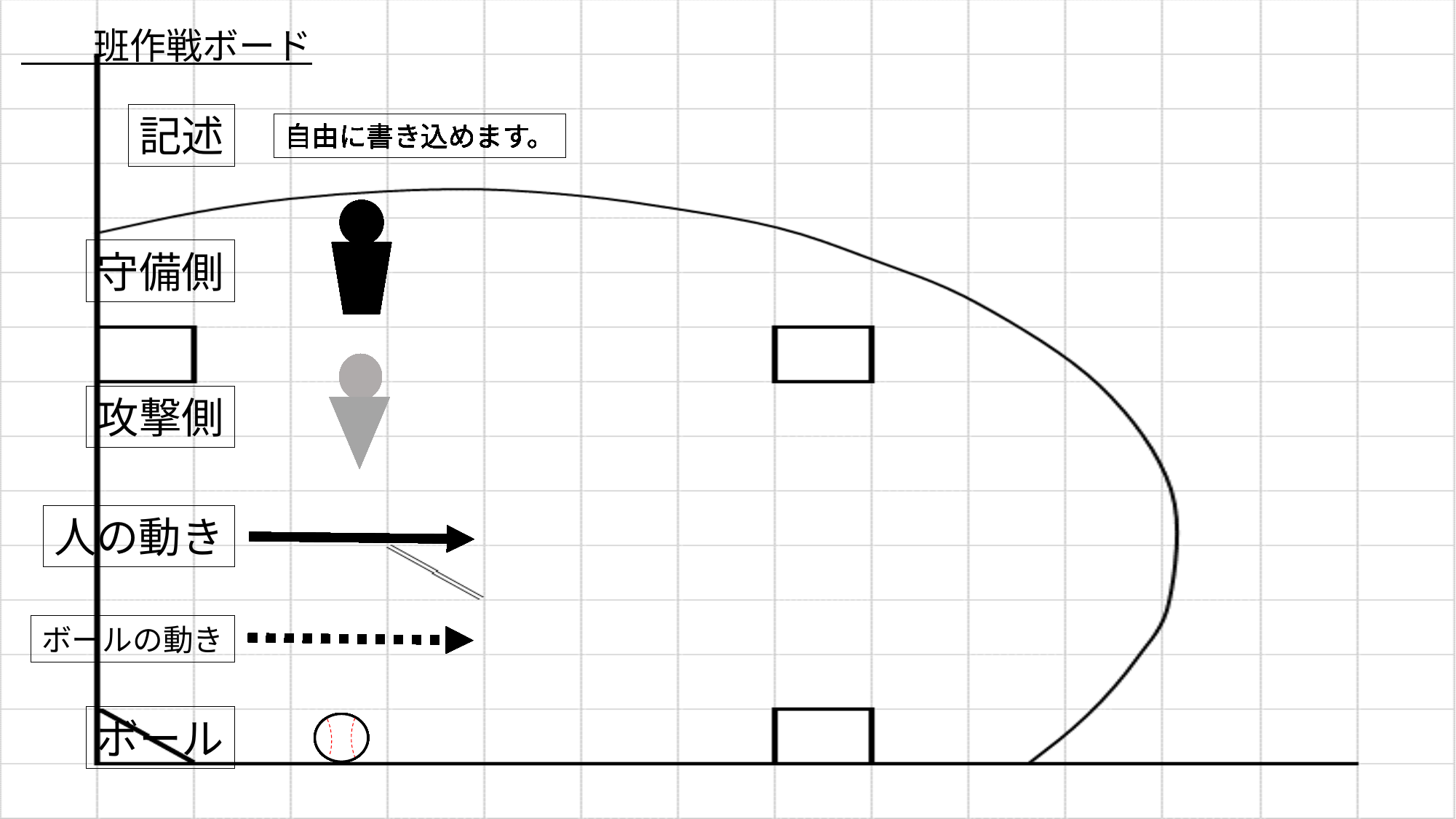

班作戦ボード
記述
自由に書き込めます。
自由に書き込めます。
自由に書き込めます。
自由に書き込めます。
自由に書き込めます。
自由に書き込めます。
自由に書き込めます。
自由に書き込めます。
自由に書き込めます。
自由に書き込めます。
自由に書き込めます。
自由に書き込めます。
自由に書き込めます。
自由に書き込めます。
自由に書き込めます。
自由に書き込めます。
自由に書き込めます。
自由に書き込めます。
自由に書き込めます。
自由に書き込めます。

守備側

攻撃側
人の動き
ボールの動き

ボール